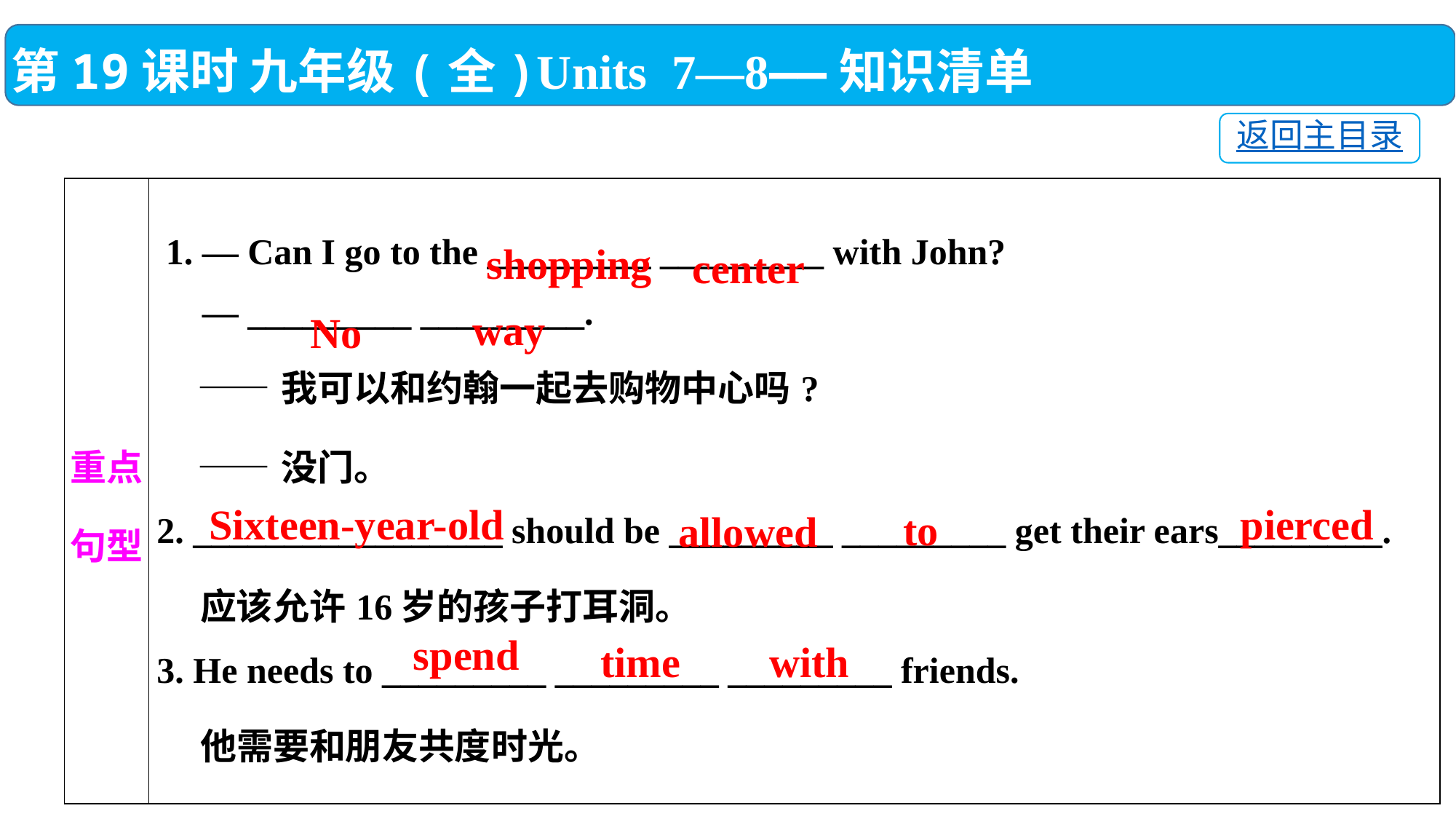

第19课时 九年级(全)Units  7—8——知识清单
返回主目录
| 重点 句型 | 1. — Can I go to the \_\_\_\_\_\_\_\_\_ \_\_\_\_\_\_\_\_\_ with John? — \_\_\_\_\_\_\_\_\_ \_\_\_\_\_\_\_\_\_. ——我可以和约翰一起去购物中心吗? ——没门。 2. \_\_\_\_\_\_\_\_\_\_\_\_\_\_\_\_\_ should be \_\_\_\_\_\_\_\_\_ \_\_\_\_\_\_\_\_\_ get their ears\_\_\_\_\_\_\_\_\_. 应该允许16岁的孩子打耳洞。 3. He needs to \_\_\_\_\_\_\_\_\_ \_\_\_\_\_\_\_\_\_ \_\_\_\_\_\_\_\_\_ friends. 他需要和朋友共度时光。 |
| --- | --- |
shopping
center
way
No
Sixteen-year-old
pierced
to
allowed
spend
time
with